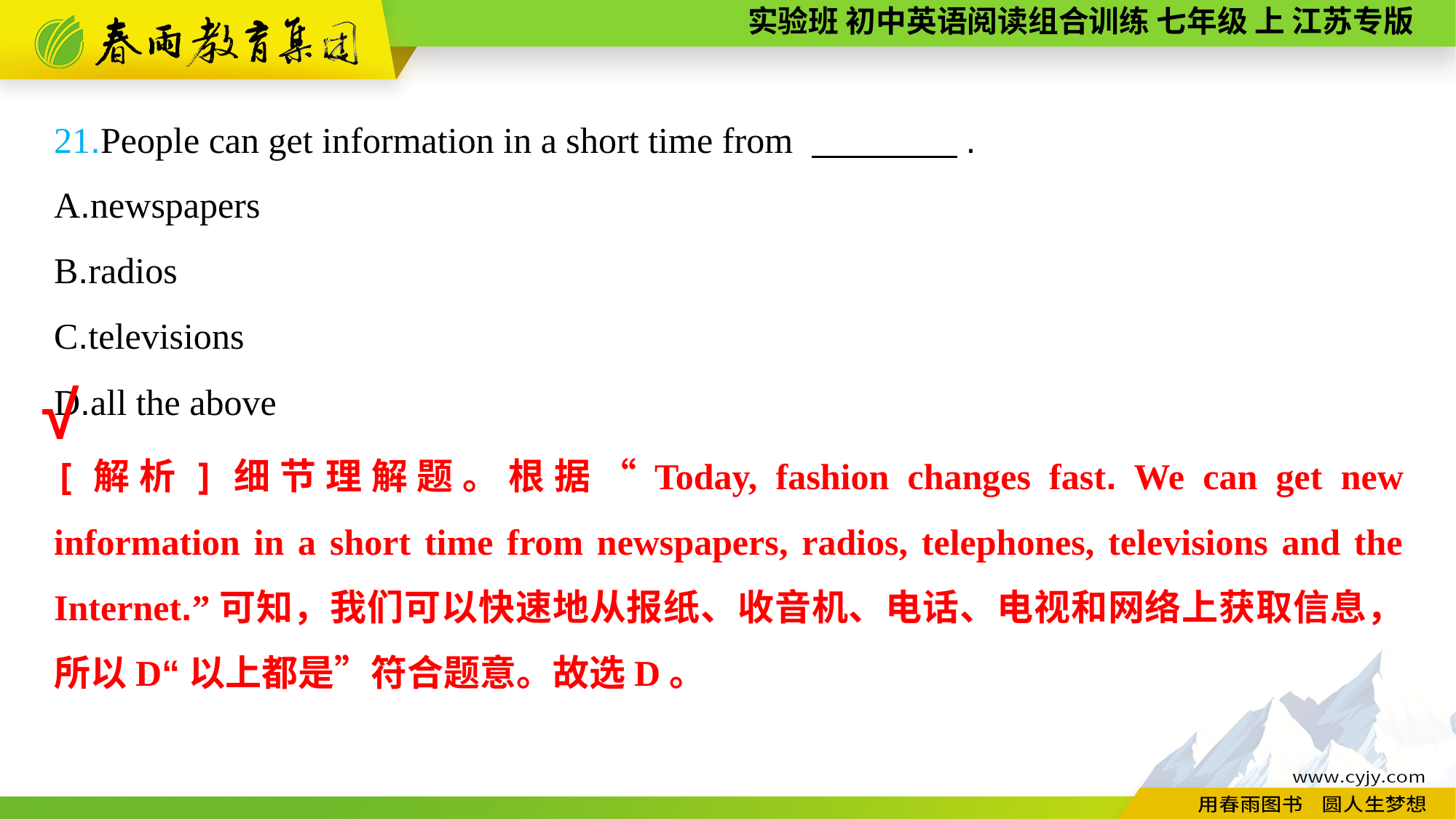

21.People can get information in a short time from 　　　　.
A.newspapers
B.radios
C.televisions
D.all the above
√
[解析]细节理解题。根据“Today, fashion changes fast. We can get new information in a short time from newspapers, radios, telephones, televisions and the Internet.”可知，我们可以快速地从报纸、收音机、电话、电视和网络上获取信息，所以D“以上都是”符合题意。故选D。